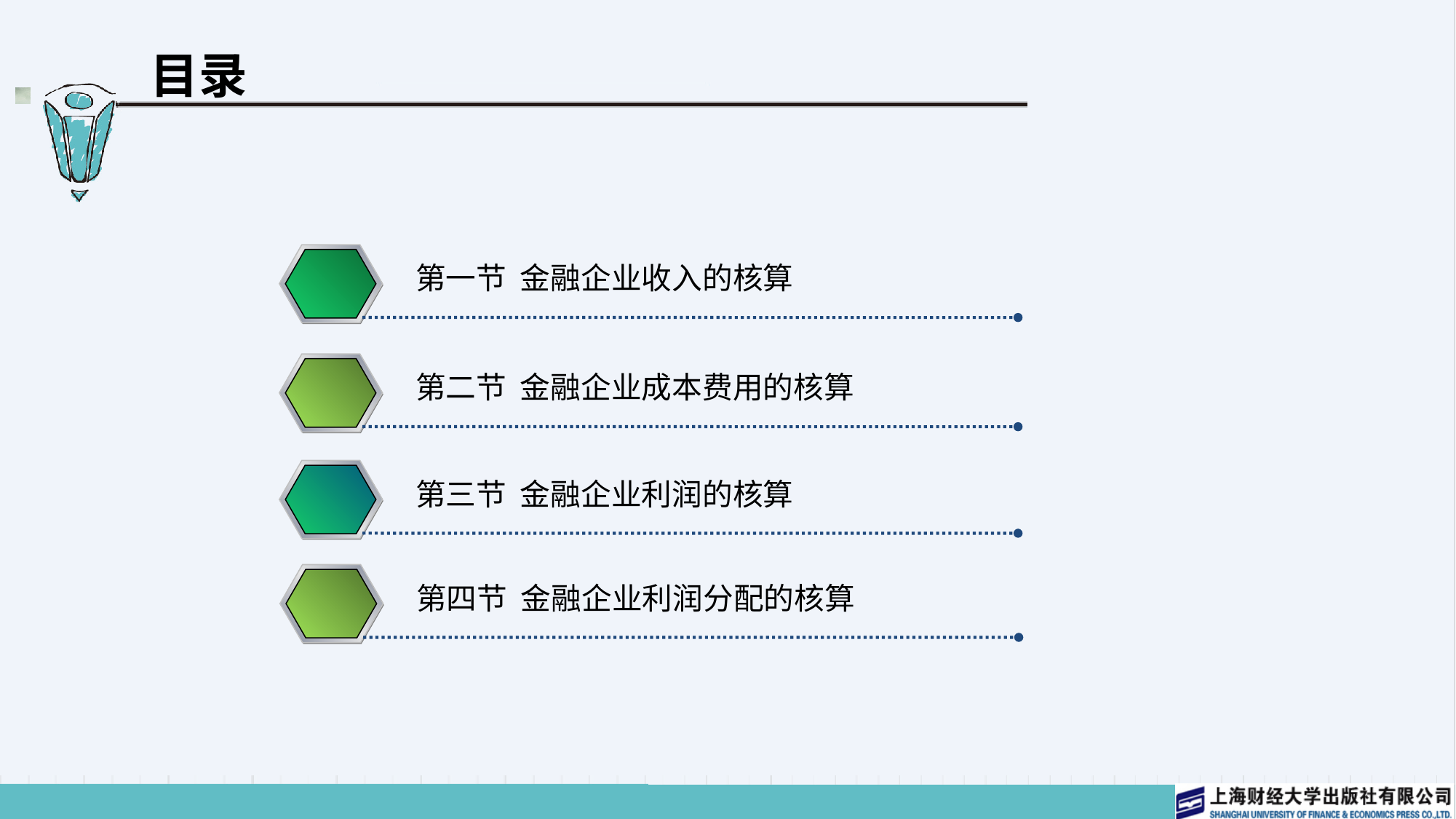

# 目录

第一节  金融企业收入的核算

第二节  金融企业成本费用的核算

第三节  金融企业利润的核算

第四节  金融企业利润分配的核算